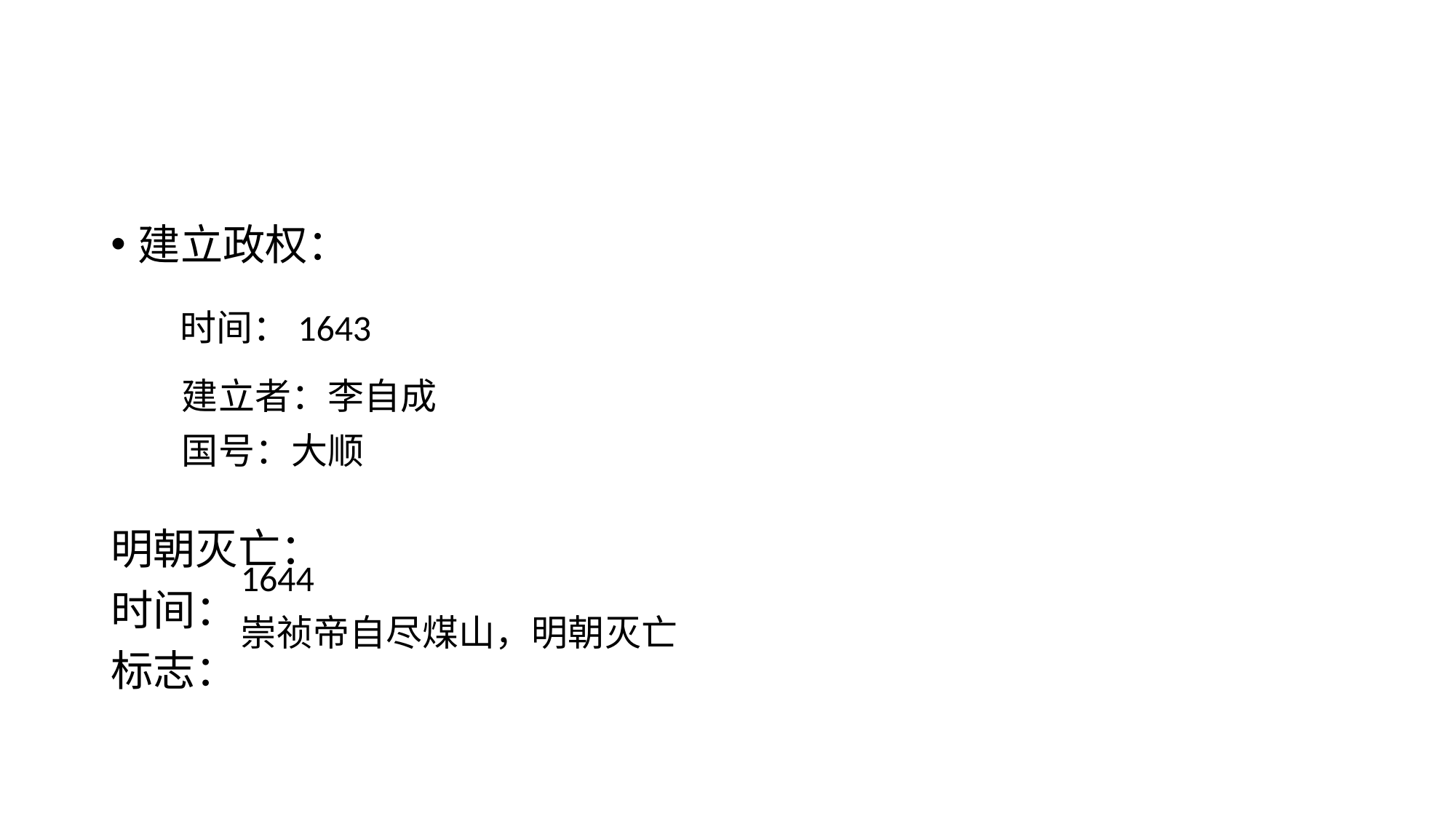

#
建立政权：

明朝灭亡：
时间：
标志：

时间：1643
建立者：李自成
国号：大顺
1644
崇祯帝自尽煤山，明朝灭亡